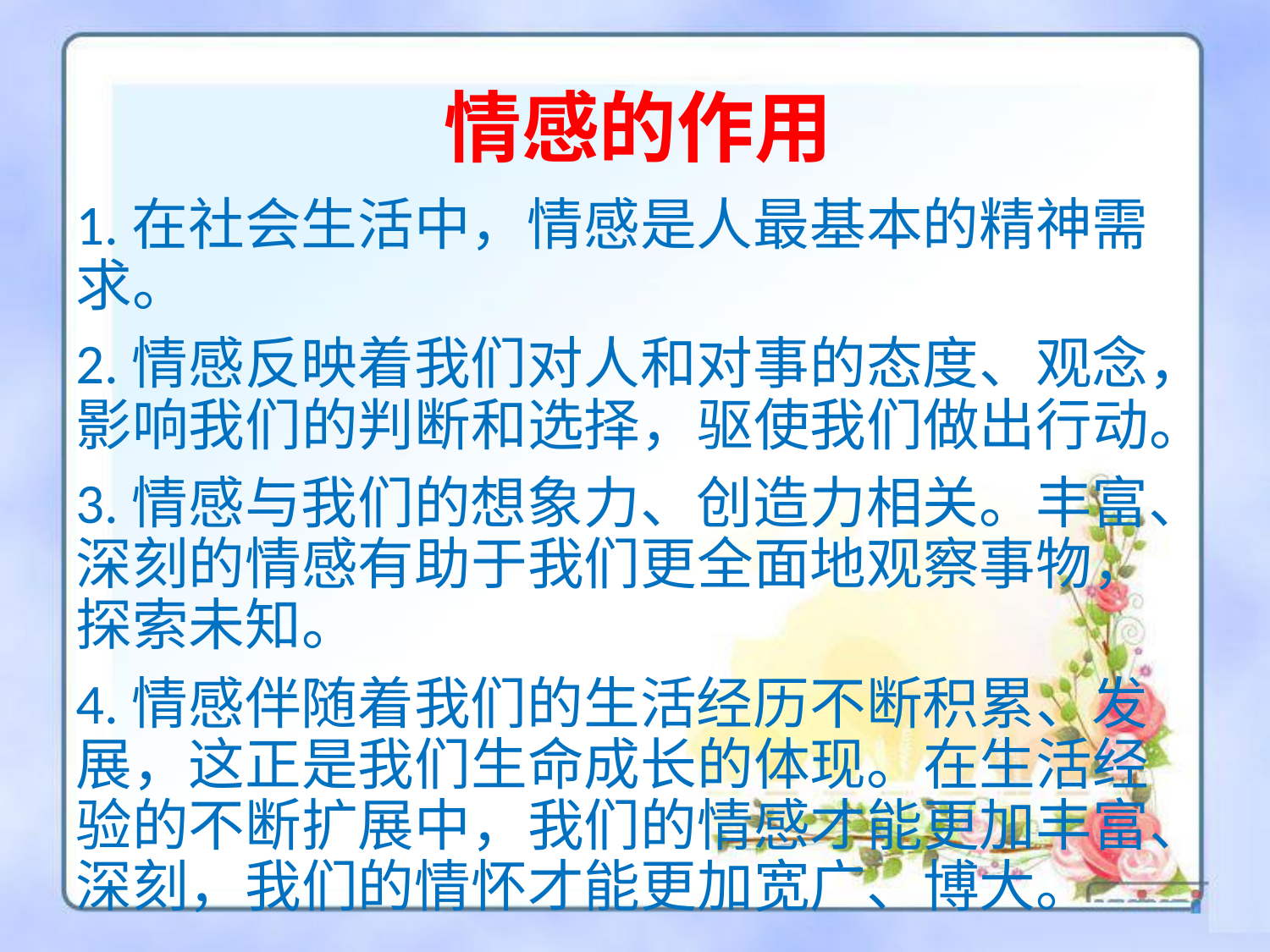

# 情感的作用
1.在社会生活中，情感是人最基本的精神需求。
2.情感反映着我们对人和对事的态度、观念，影响我们的判断和选择，驱使我们做出行动。
3.情感与我们的想象力、创造力相关。丰富、深刻的情感有助于我们更全面地观察事物，探索未知。
4.情感伴随着我们的生活经历不断积累、发展，这正是我们生命成长的体现。在生活经验的不断扩展中，我们的情感才能更加丰富、深刻，我们的情怀才能更加宽广、博大。